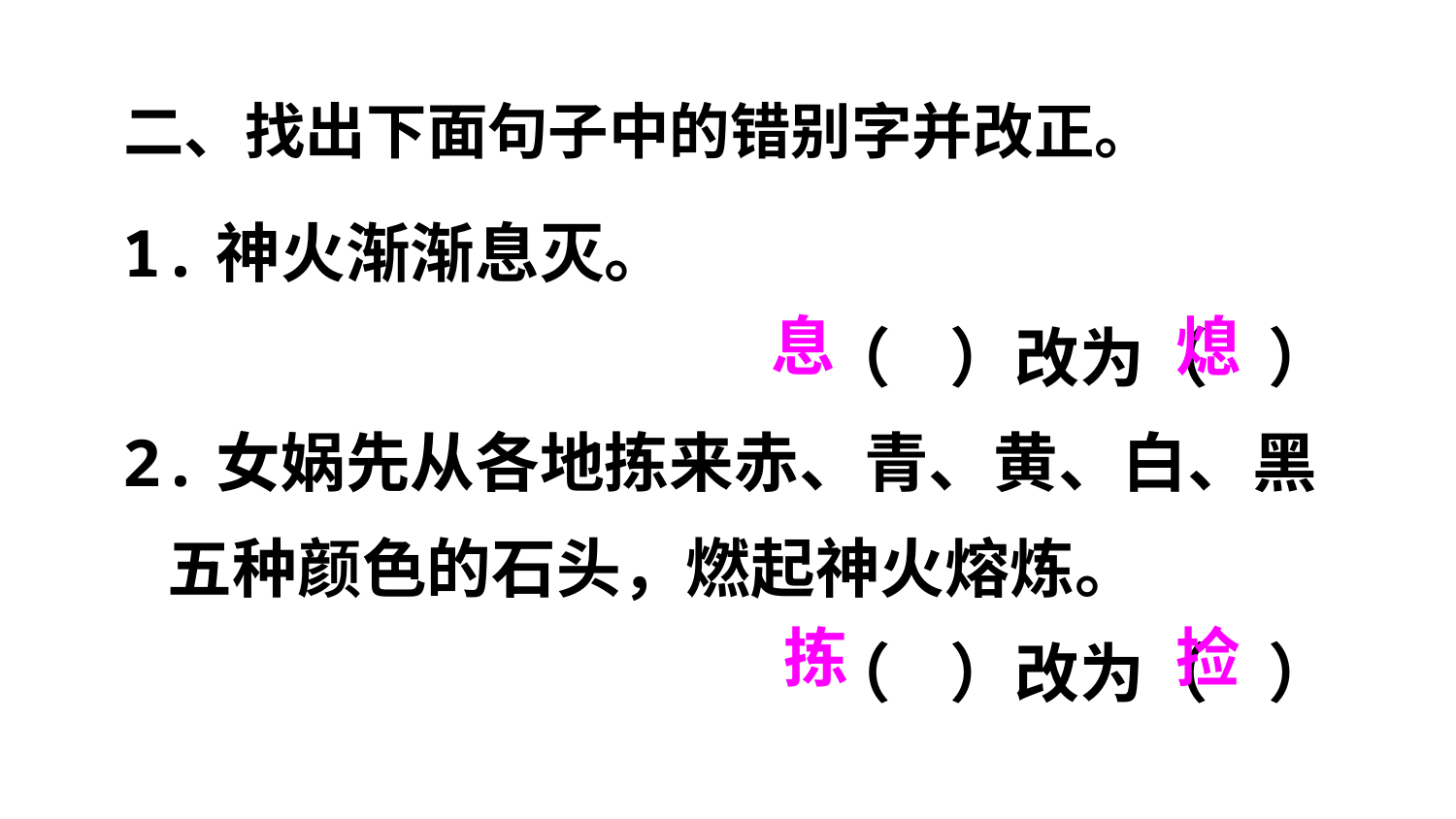

二、找出下面句子中的错别字并改正。
1.神火渐渐息灭。
（    ）改为（    ）
2.女娲先从各地拣来赤、青、黄、白、黑
  五种颜色的石头，燃起神火熔炼。
（    ）改为（    ）
息
熄
拣
捡